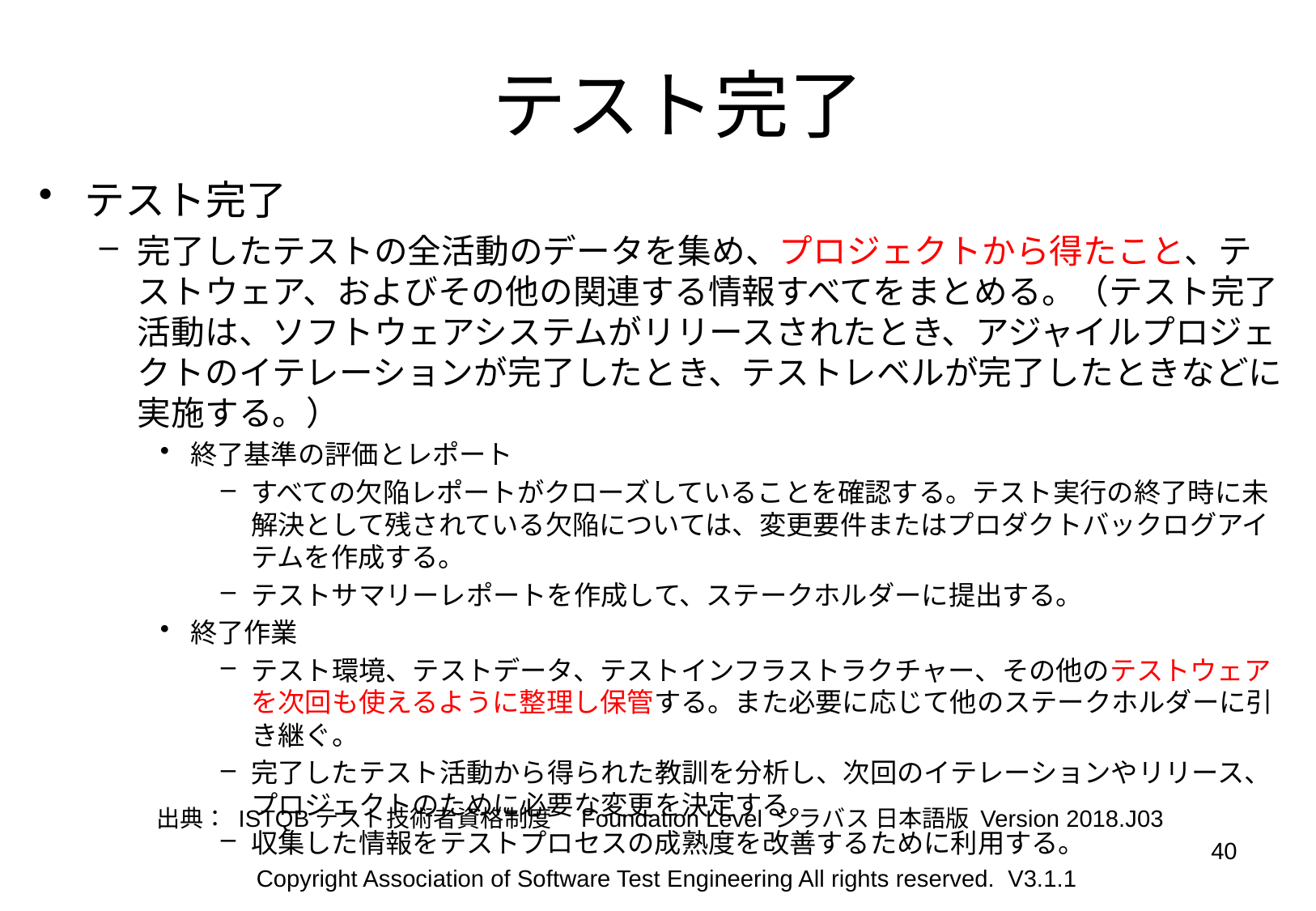

# テスト完了
テスト完了
完了したテストの全活動のデータを集め、プロジェクトから得たこと、テストウェア、およびその他の関連する情報すべてをまとめる。（テスト完了活動は、ソフトウェアシステムがリリースされたとき、アジャイルプロジェクトのイテレーションが完了したとき、テストレベルが完了したときなどに実施する。）
終了基準の評価とレポート
すべての欠陥レポートがクローズしていることを確認する。テスト実行の終了時に未解決として残されている欠陥については、変更要件またはプロダクトバックログアイテムを作成する。
テストサマリーレポートを作成して、ステークホルダーに提出する。
終了作業
テスト環境、テストデータ、テストインフラストラクチャー、その他のテストウェアを次回も使えるように整理し保管する。また必要に応じて他のステークホルダーに引き継ぐ。
完了したテスト活動から得られた教訓を分析し、次回のイテレーションやリリース、プロジェクトのために必要な変更を決定する。
収集した情報をテストプロセスの成熟度を改善するために利用する。
出典： ISTQBテスト技術者資格制度　Foundation Level シラバス 日本語版 Version 2018.J03
40
Copyright Association of Software Test Engineering All rights reserved.  V3.1.1